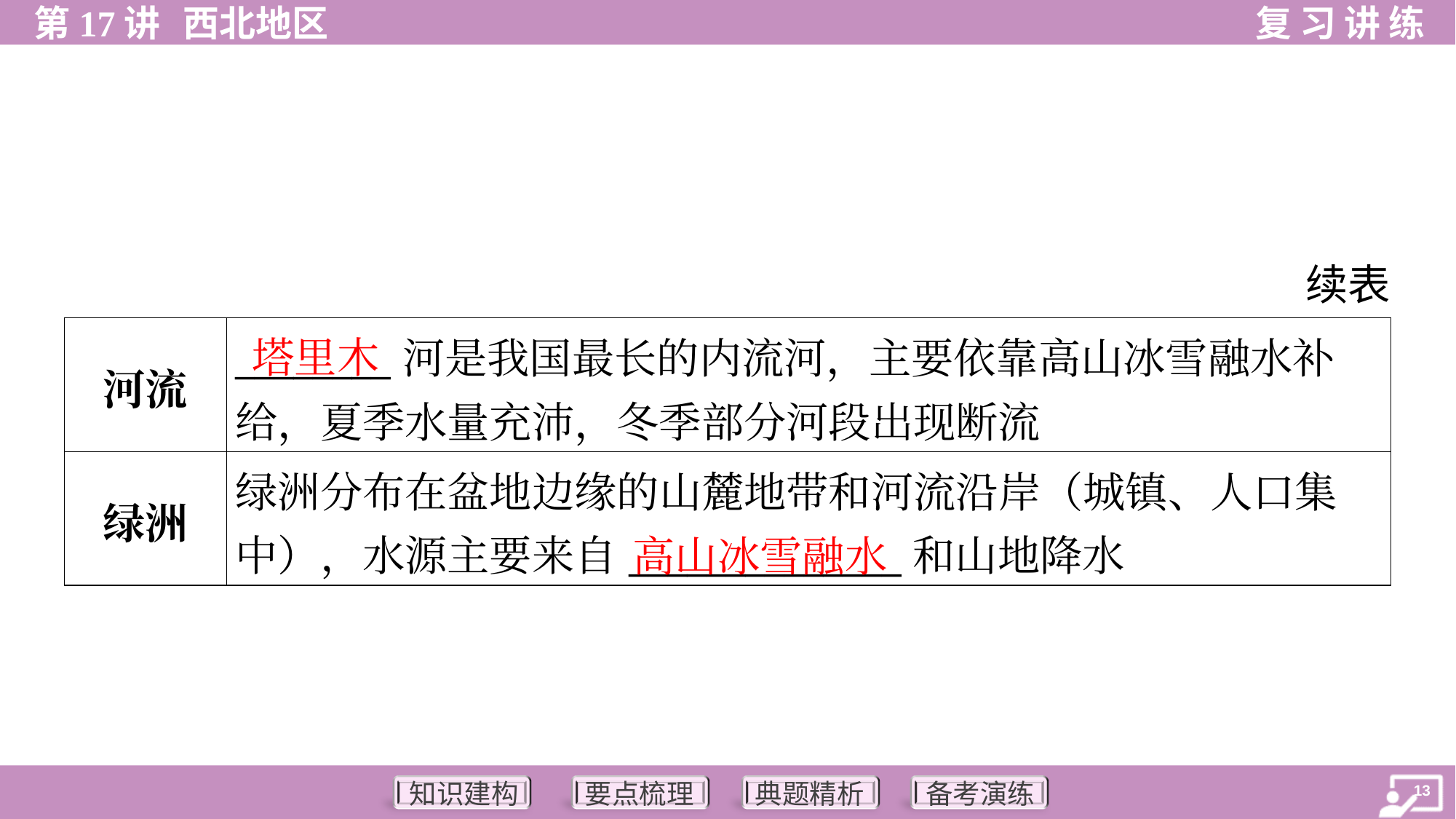

续表
| 河流 | \_\_\_\_\_\_\_\_河是我国最长的内流河，主要依靠高山冰雪融水补 给，夏季水量充沛，冬季部分河段出现断流 |  |
| --- | --- | --- |
| 绿洲 | 绿洲分布在盆地边缘的山麓地带和河流沿岸（城镇、人口集 中），水源主要来自\_\_\_\_\_\_\_\_\_\_\_\_\_\_和山地降水 |  |
塔里木
高山冰雪融水